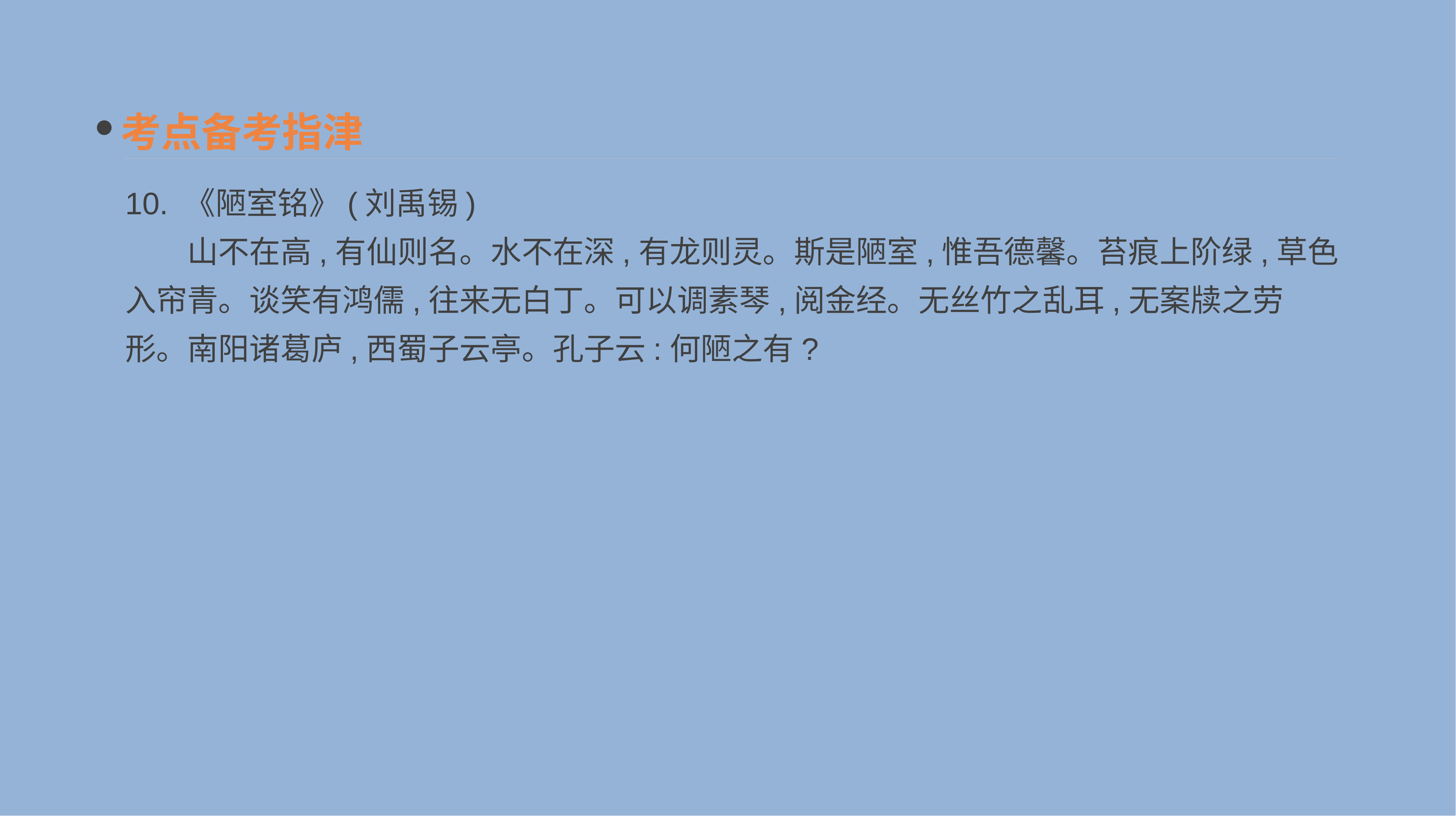

考点备考指津

10. 《陋室铭》(刘禹锡)
　　山不在高,有仙则名。水不在深,有龙则灵。斯是陋室,惟吾德馨。苔痕上阶绿,草色入帘青。谈笑有鸿儒,往来无白丁。可以调素琴,阅金经。无丝竹之乱耳,无案牍之劳形。南阳诸葛庐,西蜀子云亭。孔子云:何陋之有?